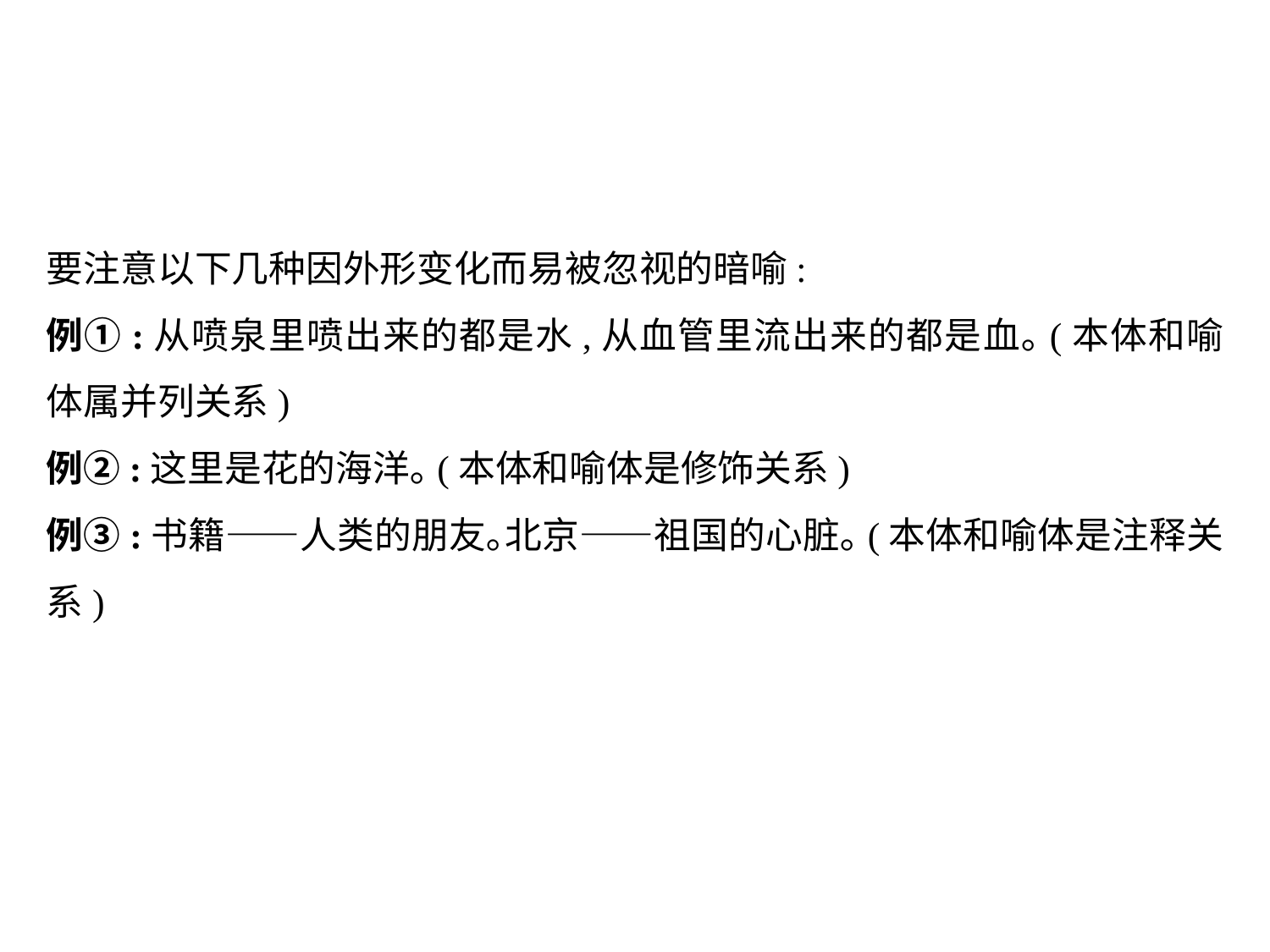

要注意以下几种因外形变化而易被忽视的暗喻:
例①:从喷泉里喷出来的都是水,从血管里流出来的都是血｡(本体和喻体属并列关系)
例②:这里是花的海洋｡(本体和喻体是修饰关系)
例③:书籍——人类的朋友｡北京——祖国的心脏｡(本体和喻体是注释关系)